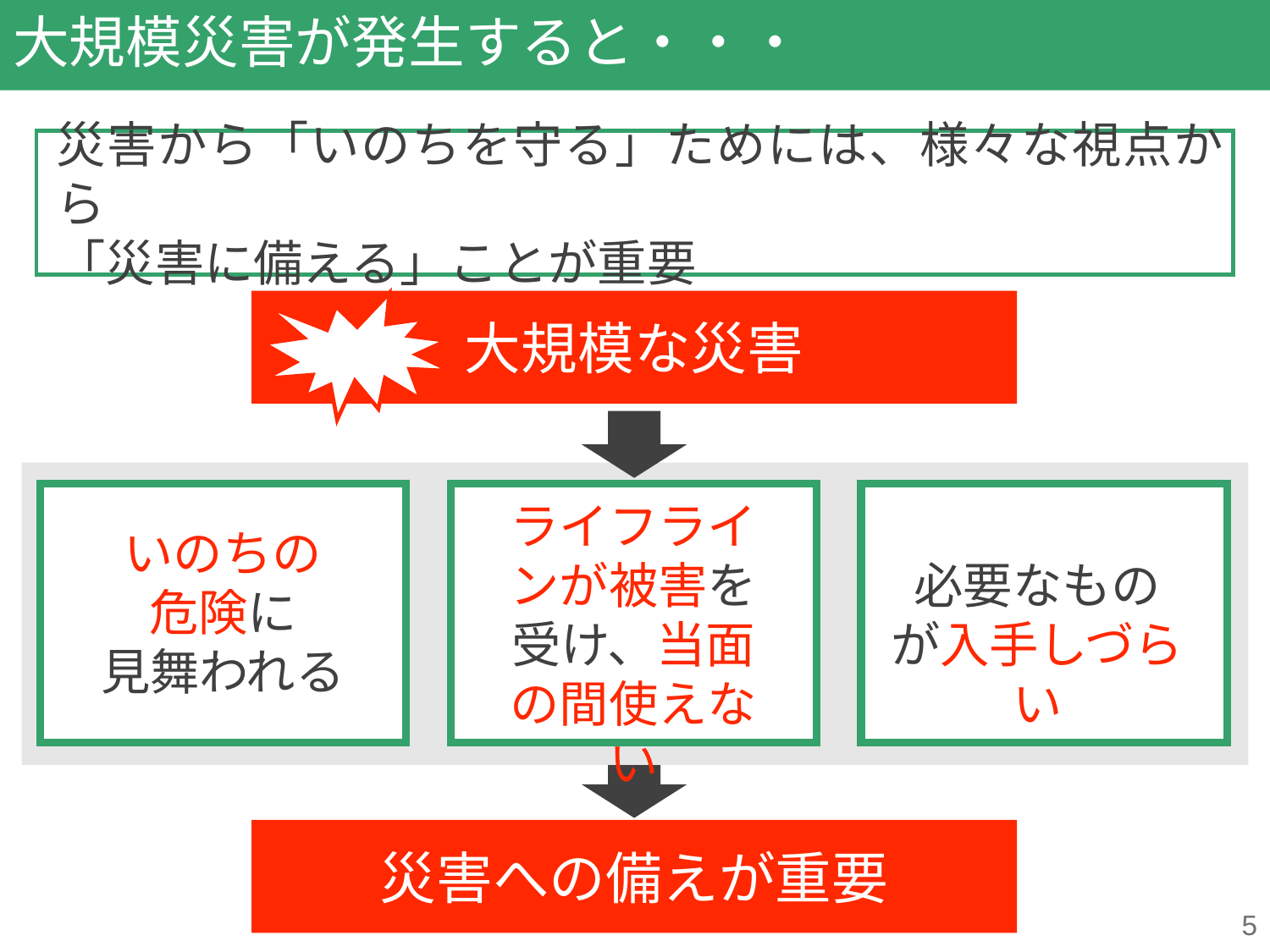

# 大規模災害が発生すると・・・
災害から「いのちを守る」ためには、様々な視点から
「災害に備える」ことが重要
大規模な災害

ライフラインが被害を
受け、当面の間使えない
いのちの
危険に
見舞われる
必要なものが入手しづらい

災害への備えが重要
5